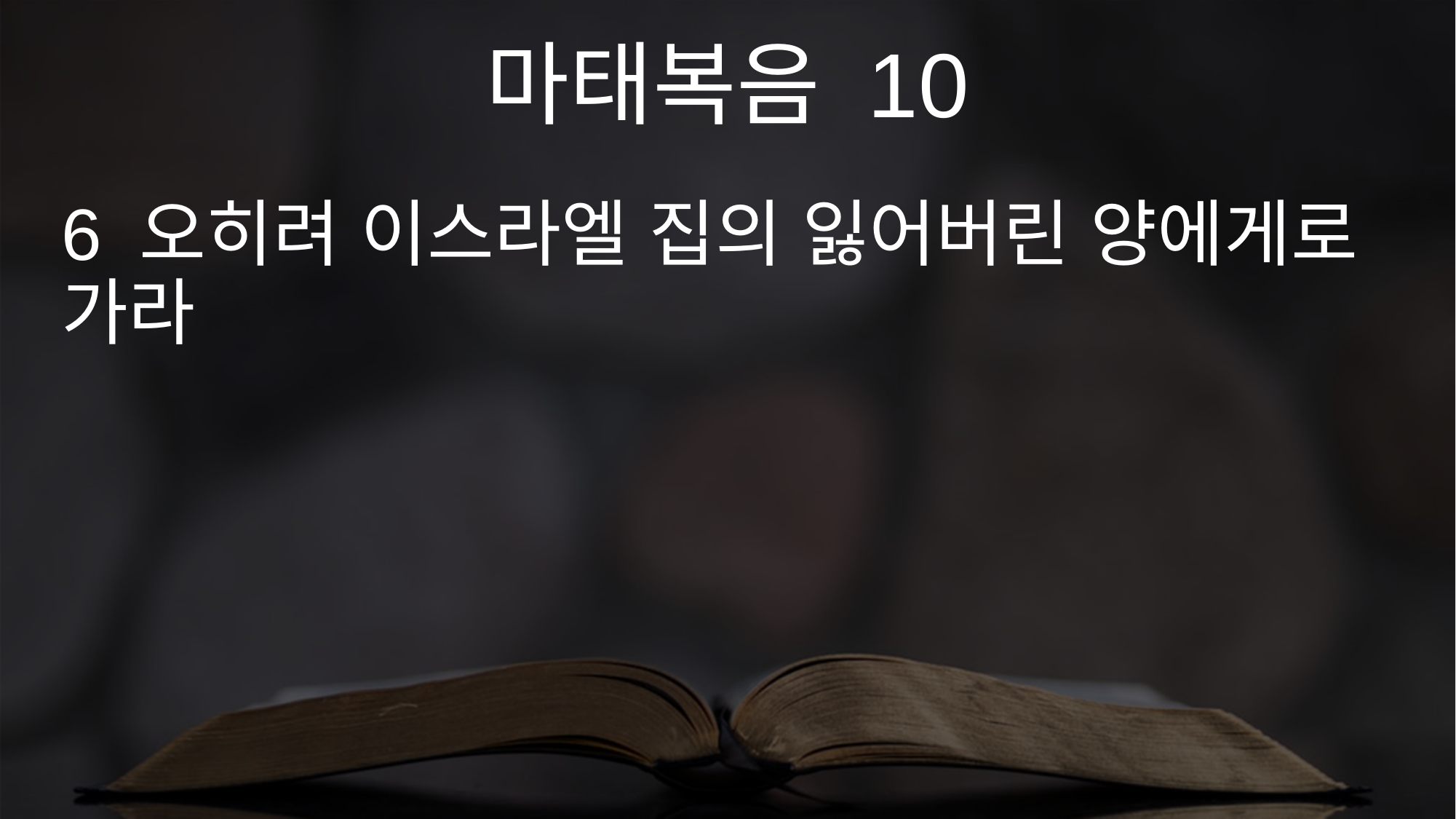

마태복음 10
6 오히려 이스라엘 집의 잃어버린 양에게로 가라